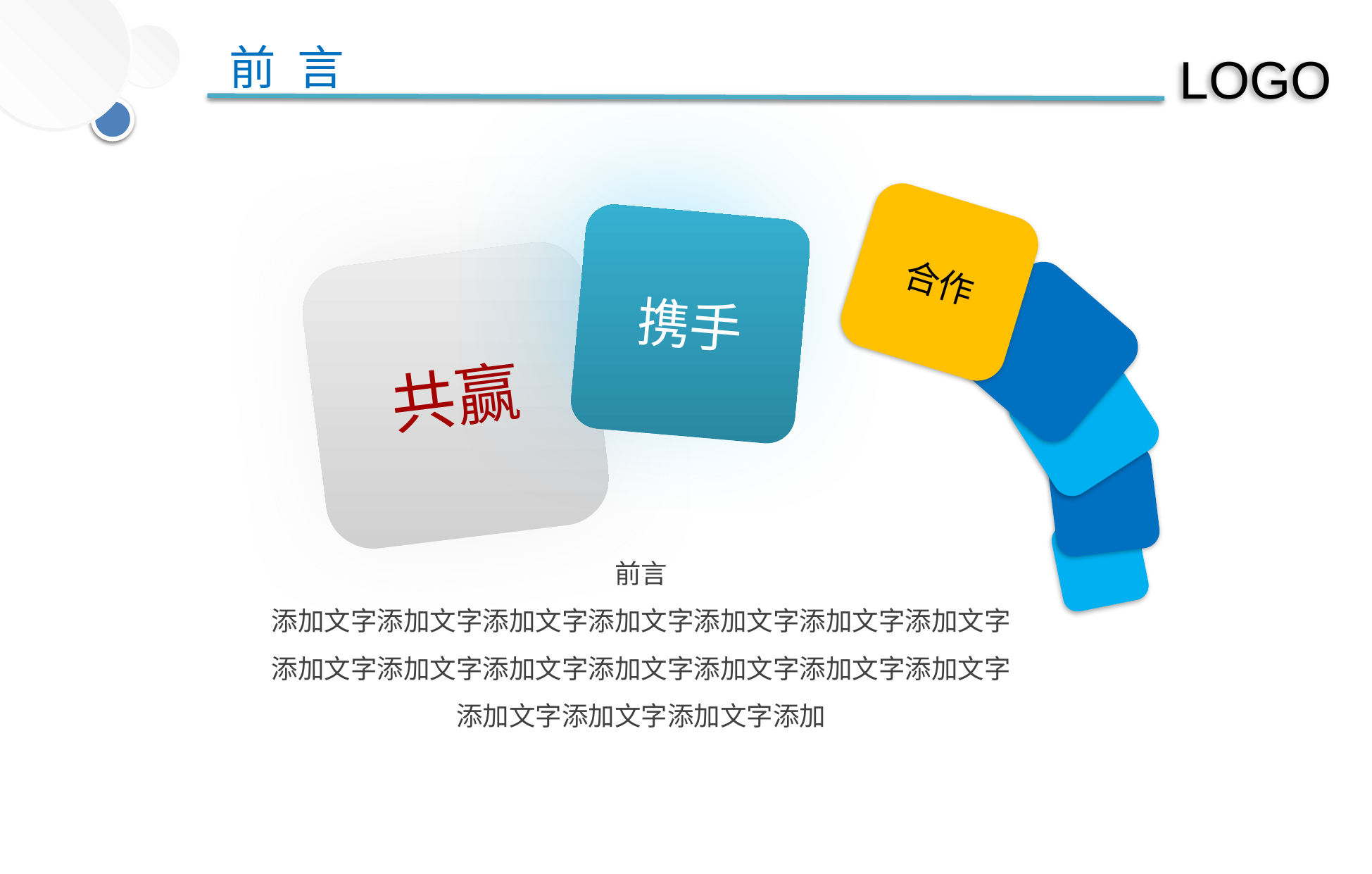

前  言

合作
携手
共赢

前言
添加文字添加文字添加文字添加文字添加文字添加文字添加文字添加文字添加文字添加文字添加文字添加文字添加文字添加文字添加文字添加文字添加文字添加